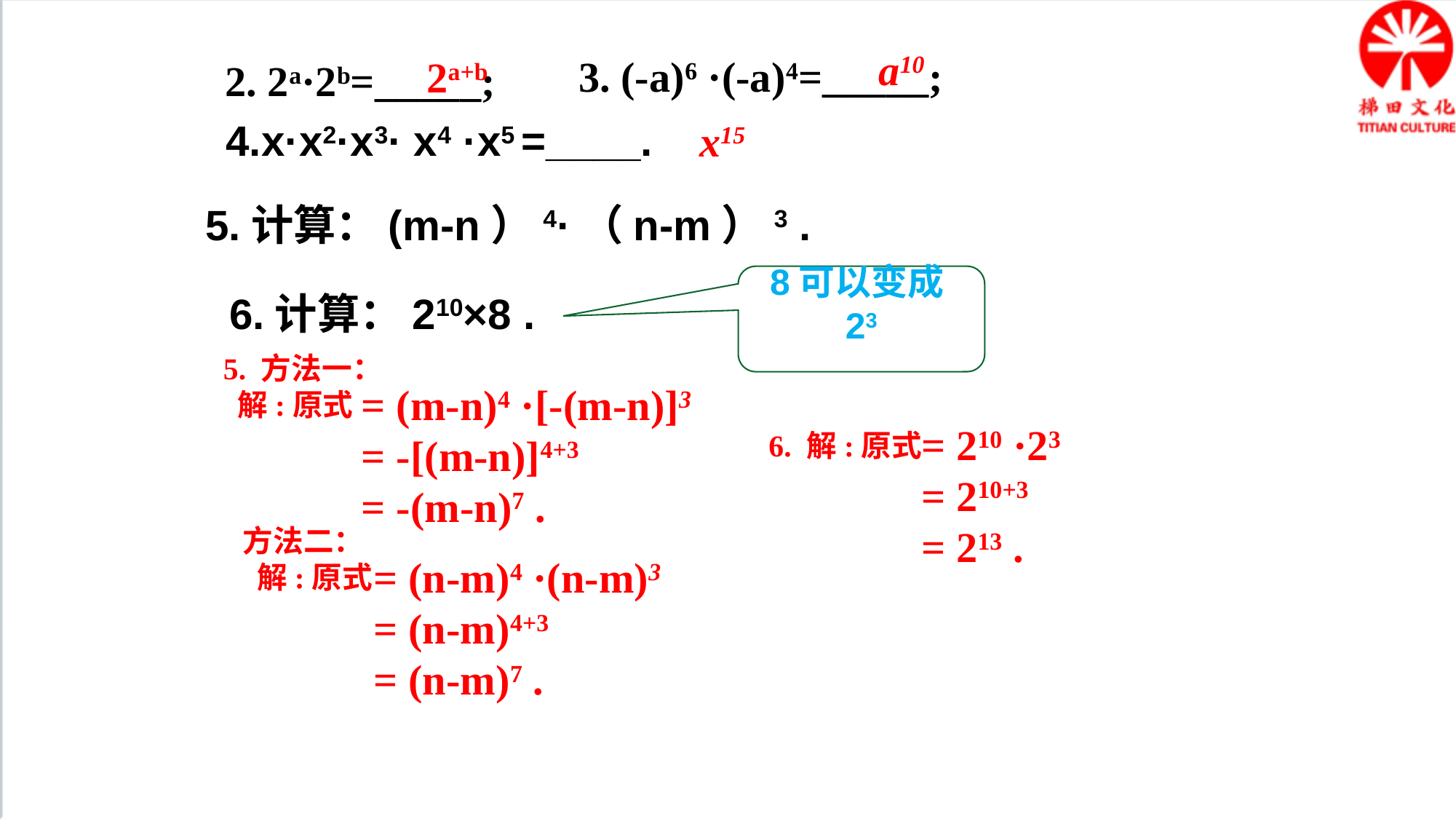

a10
3. (-a)6 ·(-a)4=_____;
2a+b
2. 2a·2b=_____;
4.x·x2·x3· x4 ·x5 =____.
x15
5.计算：(m-n）4·（n-m）3 .
8可以变成23

6.计算：210×8 .
5. 方法一：
 解:原式
= (m-n)4 ·[-(m-n)]3
= -[(m-n)]4+3
= -(m-n)7 .
= 210 ·23
= 210+3
= 213 .
6. 解:原式
方法二：
 解:原式
= (n-m)4 ·(n-m)3
= (n-m)4+3
= (n-m)7 .